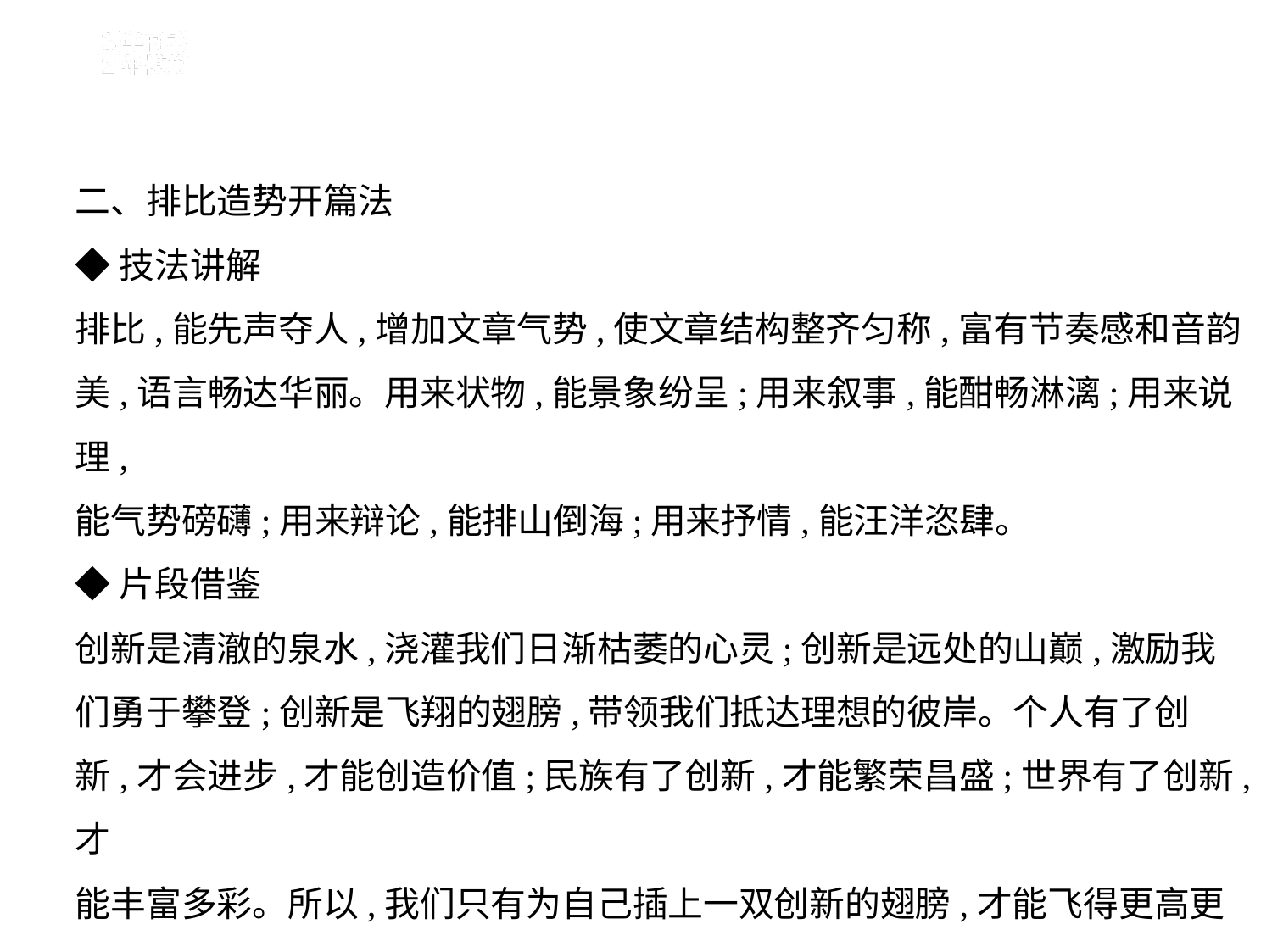

二、排比造势开篇法
◆技法讲解
排比,能先声夺人,增加文章气势,使文章结构整齐匀称,富有节奏感和音韵
美,语言畅达华丽。用来状物,能景象纷呈;用来叙事,能酣畅淋漓;用来说理,
能气势磅礴;用来辩论,能排山倒海;用来抒情,能汪洋恣肆。
◆片段借鉴
创新是清澈的泉水,浇灌我们日渐枯萎的心灵;创新是远处的山巅,激励我
们勇于攀登;创新是飞翔的翅膀,带领我们抵达理想的彼岸。个人有了创
新,才会进步,才能创造价值;民族有了创新,才能繁荣昌盛;世界有了创新,才
能丰富多彩。所以,我们只有为自己插上一双创新的翅膀,才能飞得更高更
远。